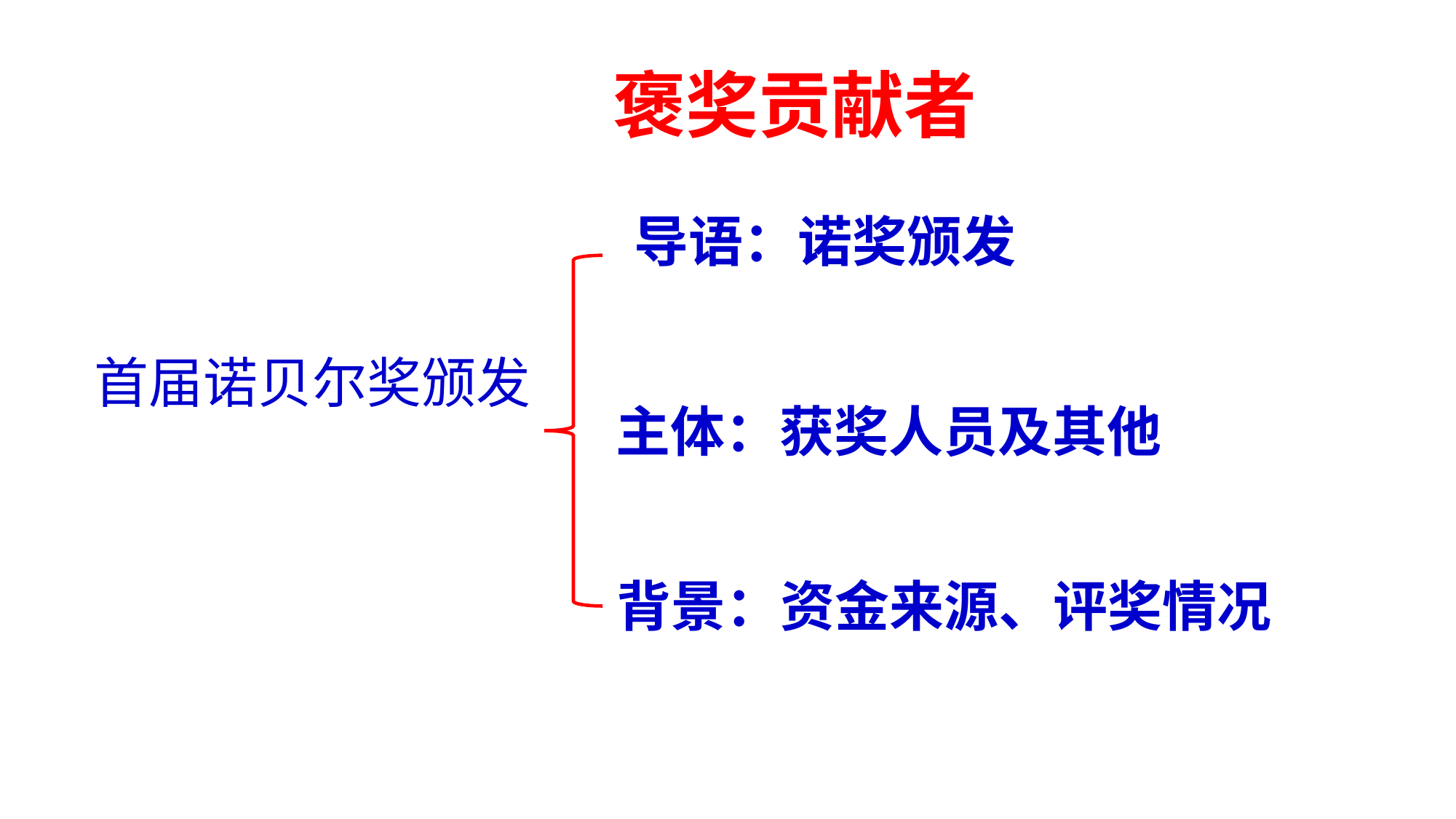

褒奖贡献者
导语：诺奖颁发

首届诺贝尔奖颁发
主体：获奖人员及其他
背景：资金来源、评奖情况